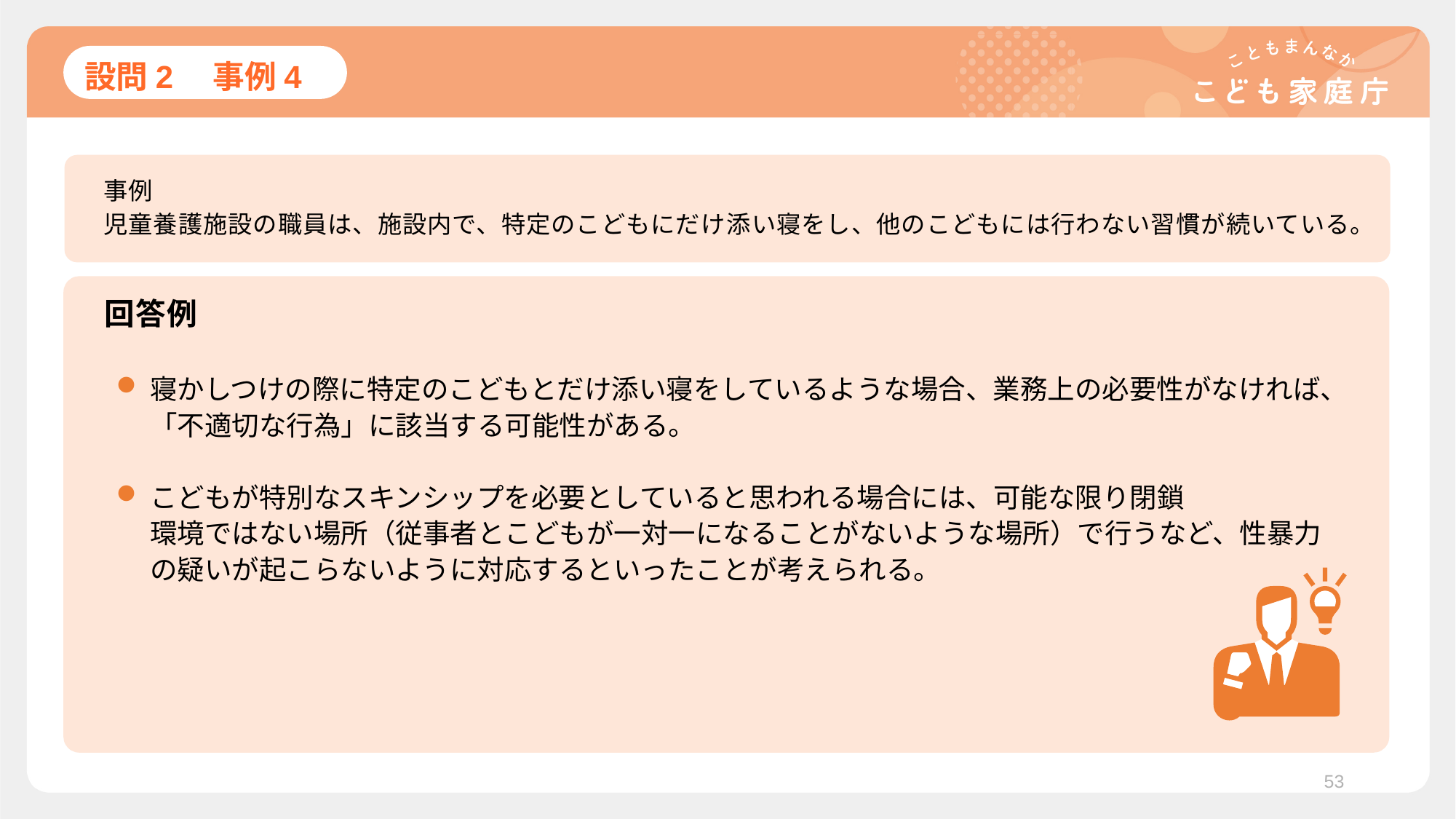

# 設問2　事例4

事例
児童養護施設の職員は、施設内で、特定のこどもにだけ添い寝をし、他のこどもには行わない習慣が続いている。

回答例
寝かしつけの際に特定のこどもとだけ添い寝をしているような場合、業務上の必要性がなければ、「不適切な行為」に該当する可能性がある。

こどもが特別なスキンシップを必要としていると思われる場合には、可能な限り閉鎖
環境ではない場所（従事者とこどもが一対一になることがないような場所）で行うなど、性暴力の疑いが起こらないように対応するといったことが考えられる。

53